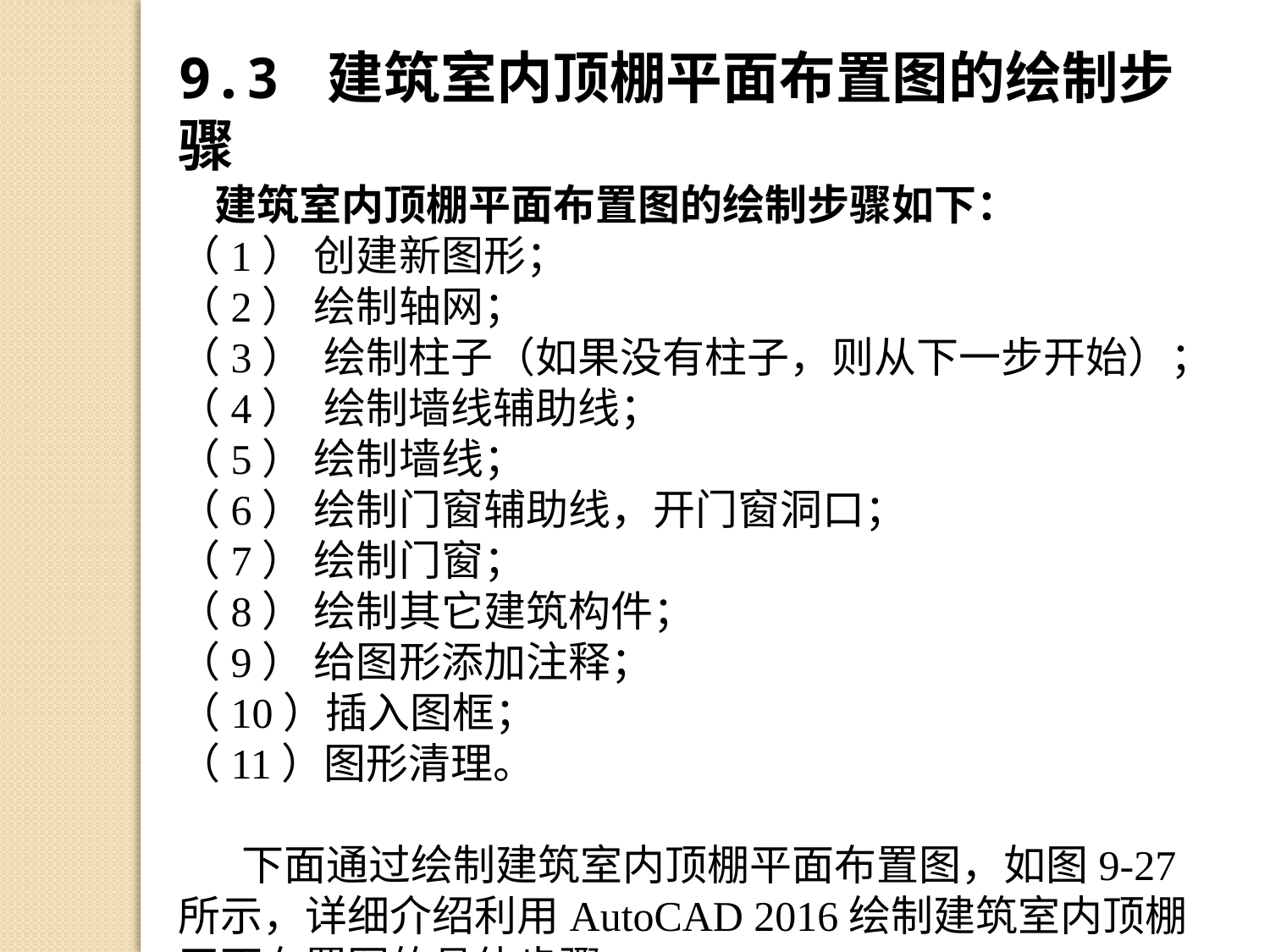

9.3 建筑室内顶棚平面布置图的绘制步骤
    建筑室内顶棚平面布置图的绘制步骤如下：
（1） 创建新图形；
（2） 绘制轴网；
（3）  绘制柱子（如果没有柱子，则从下一步开始）；
（4）  绘制墙线辅助线；
（5） 绘制墙线；
（6） 绘制门窗辅助线，开门窗洞口；
（7） 绘制门窗；
（8） 绘制其它建筑构件；
（9） 给图形添加注释；
（10）插入图框；
（11）图形清理。

下面通过绘制建筑室内顶棚平面布置图，如图9-27所示，详细介绍利用AutoCAD 2016绘制建筑室内顶棚平面布置图的具体步骤。